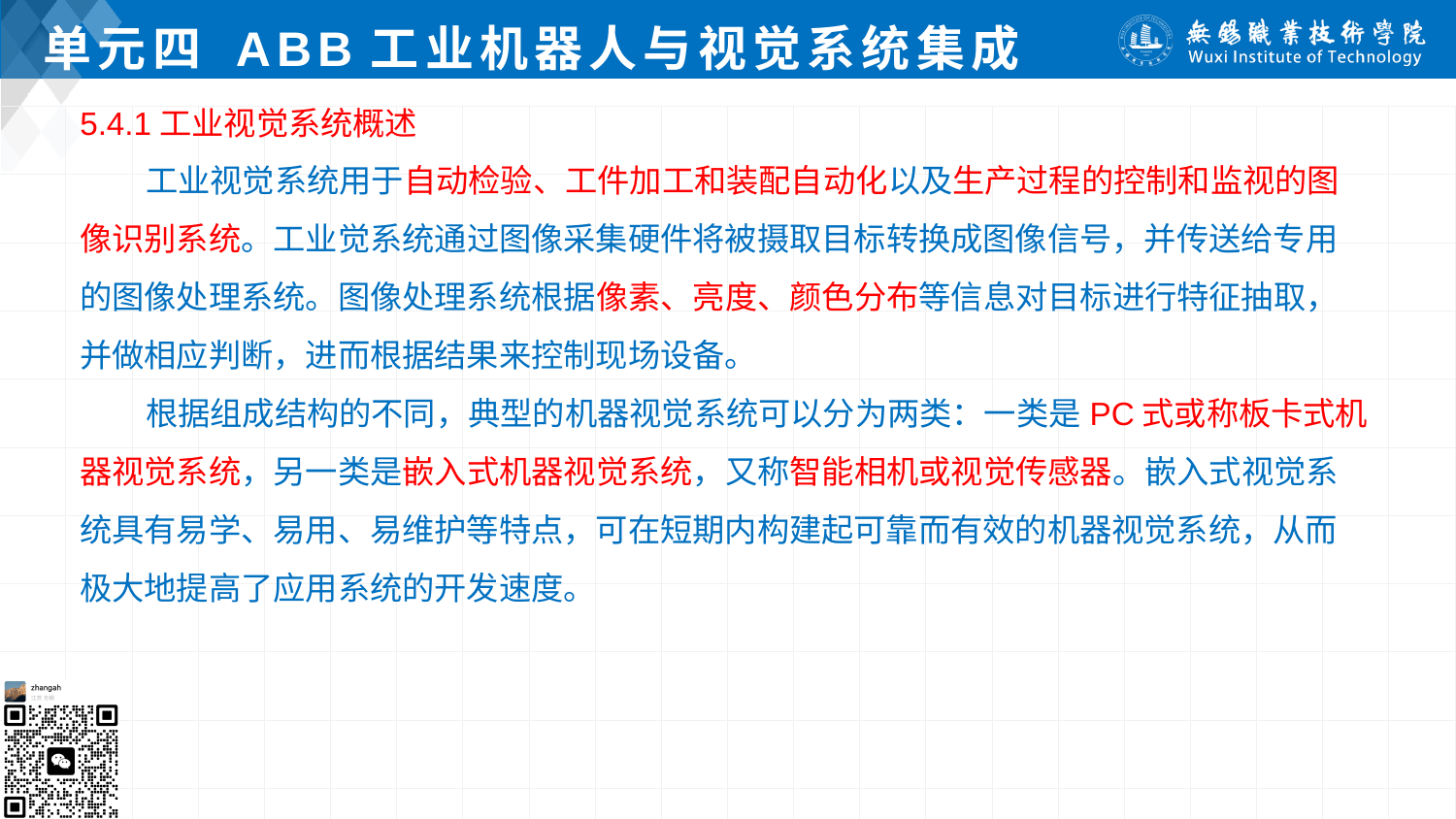

# 单元四 ABB工业机器人与视觉系统集成
5.4.1工业视觉系统概述
        工业视觉系统用于自动检验、工件加工和装配自动化以及生产过程的控制和监视的图像识别系统。工业觉系统通过图像采集硬件将被摄取目标转换成图像信号，并传送给专用的图像处理系统。图像处理系统根据像素、亮度、颜色分布等信息对目标进行特征抽取，并做相应判断，进而根据结果来控制现场设备。
        根据组成结构的不同，典型的机器视觉系统可以分为两类：一类是PC式或称板卡式机器视觉系统，另一类是嵌入式机器视觉系统，又称智能相机或视觉传感器。嵌入式视觉系统具有易学、易用、易维护等特点，可在短期内构建起可靠而有效的机器视觉系统，从而极大地提高了应用系统的开发速度。